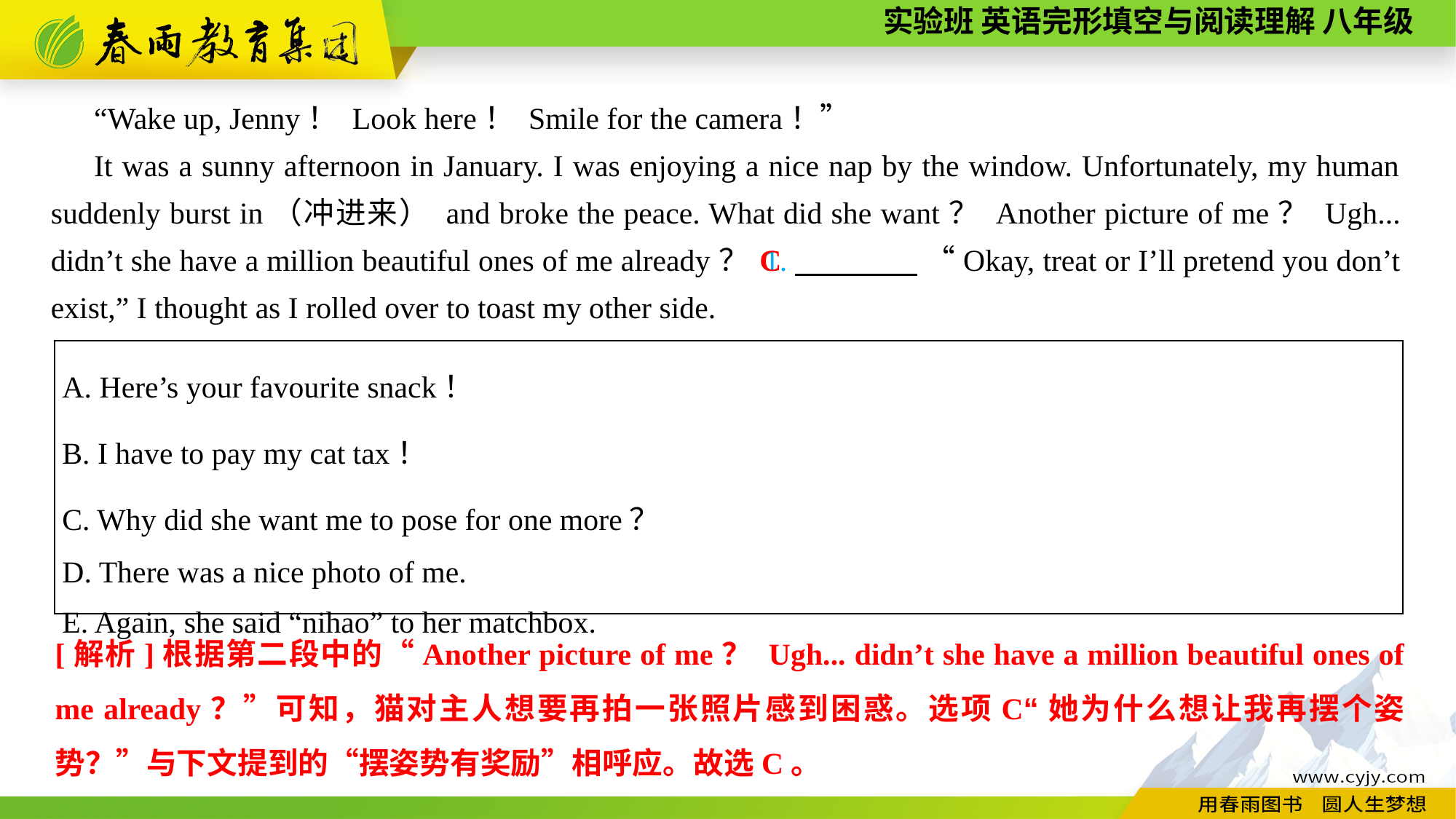

“Wake up, Jenny！ Look here！ Smile for the camera！”
It was a sunny afternoon in January. I was enjoying a nice nap by the window. Unfortunately, my human suddenly burst in（冲进来） and broke the peace. What did she want？ Another picture of me？ Ugh... didn’t she have a million beautiful ones of me already？ 1.　　　　 “Okay, treat or I’ll pretend you don’t exist,” I thought as I rolled over to toast my other side.
C
| A. Here’s your favourite snack！ B. I have to pay my cat tax！ C. Why did she want me to pose for one more？ D. There was a nice photo of me. E. Again, she said “nihao” to her matchbox. |
| --- |
[解析]根据第二段中的“Another picture of me？ Ugh... didn’t she have a million beautiful ones of me already？”可知，猫对主人想要再拍一张照片感到困惑。选项C“她为什么想让我再摆个姿势？”与下文提到的“摆姿势有奖励”相呼应。故选C。